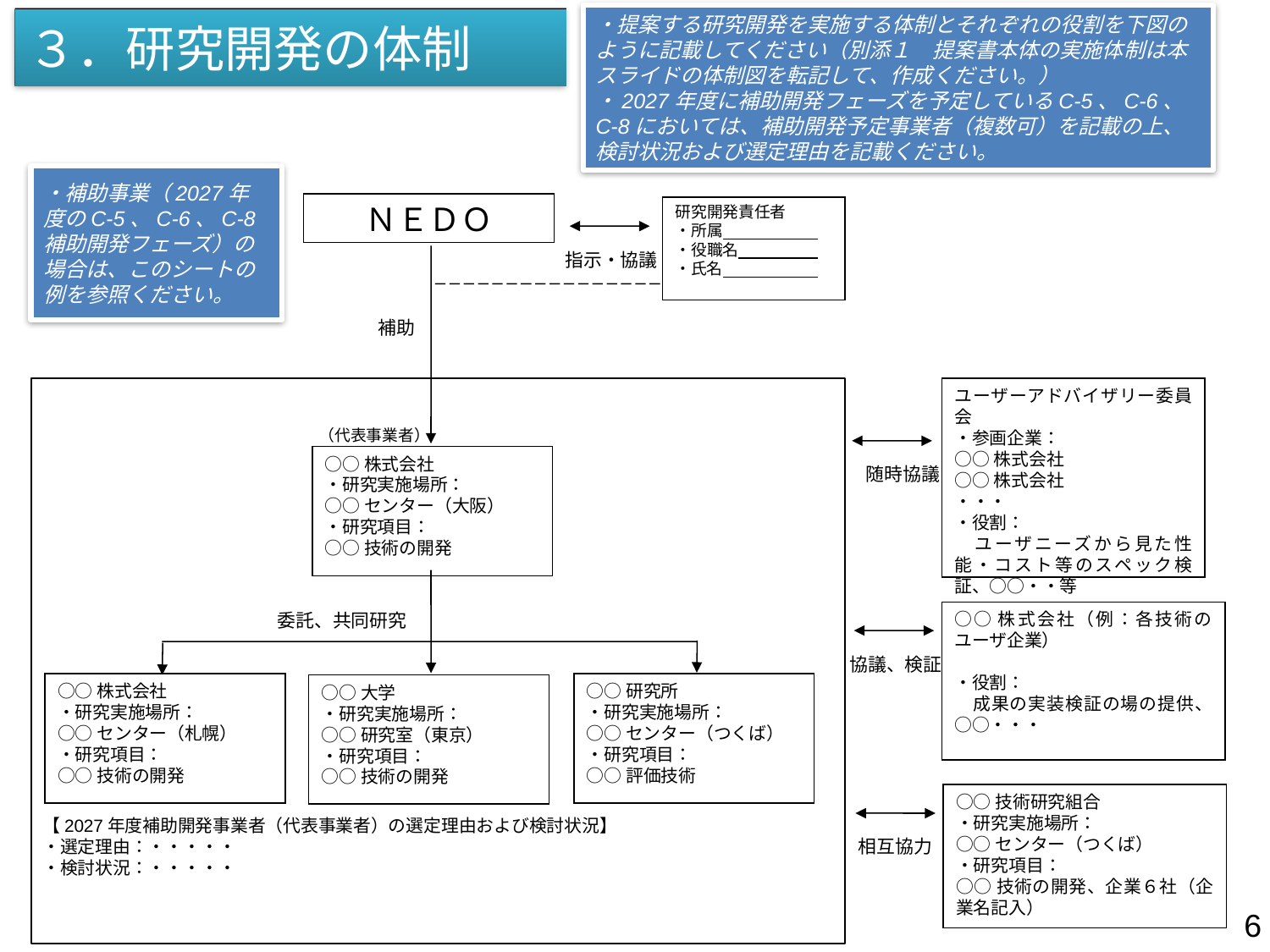

・提案する研究開発を実施する体制とそれぞれの役割を下図のように記載してください（別添１　提案書本体の実施体制は本スライドの体制図を転記して、作成ください。）
・2027年度に補助開発フェーズを予定しているC-5、C-6、C-8においては、補助開発予定事業者（複数可）を記載の上、検討状況および選定理由を記載ください。
３．研究開発の体制
・補助事業（2027年度のC-5、C-6、C-8補助開発フェーズ）の場合は、このシートの例を参照ください。
ＮＥＤＯ
研究開発責任者
・所属
・役職名
・氏名

指示・協議

補助

ユーザーアドバイザリー委員会
・参画企業：
○○株式会社
○○株式会社
・・・
・役割：
　ユーザニーズから見た性能・コスト等のスペック検証、○○・・等

（代表事業者）

○○株式会社
・研究実施場所：
○○センター（大阪）
・研究項目：
○○技術の開発

　随時協議

○○株式会社（例：各技術のユーザ企業）

・役割：
　成果の実装検証の場の提供、○○・・・

委託、共同研究

協議、検証
○○株式会社
・研究実施場所：
○○センター（札幌）
・研究項目：
○○技術の開発

○○研究所
・研究実施場所：
○○センター（つくば）
・研究項目：
○○評価技術

○○大学
・研究実施場所：
○○研究室（東京）
・研究項目：
○○技術の開発

○○技術研究組合
・研究実施場所：
○○センター（つくば）
・研究項目：
○○技術の開発、企業６社（企業名記入）
【2027年度補助開発事業者（代表事業者）の選定理由および検討状況】
・選定理由：・・・・・
・検討状況：・・・・・

相互協力
6